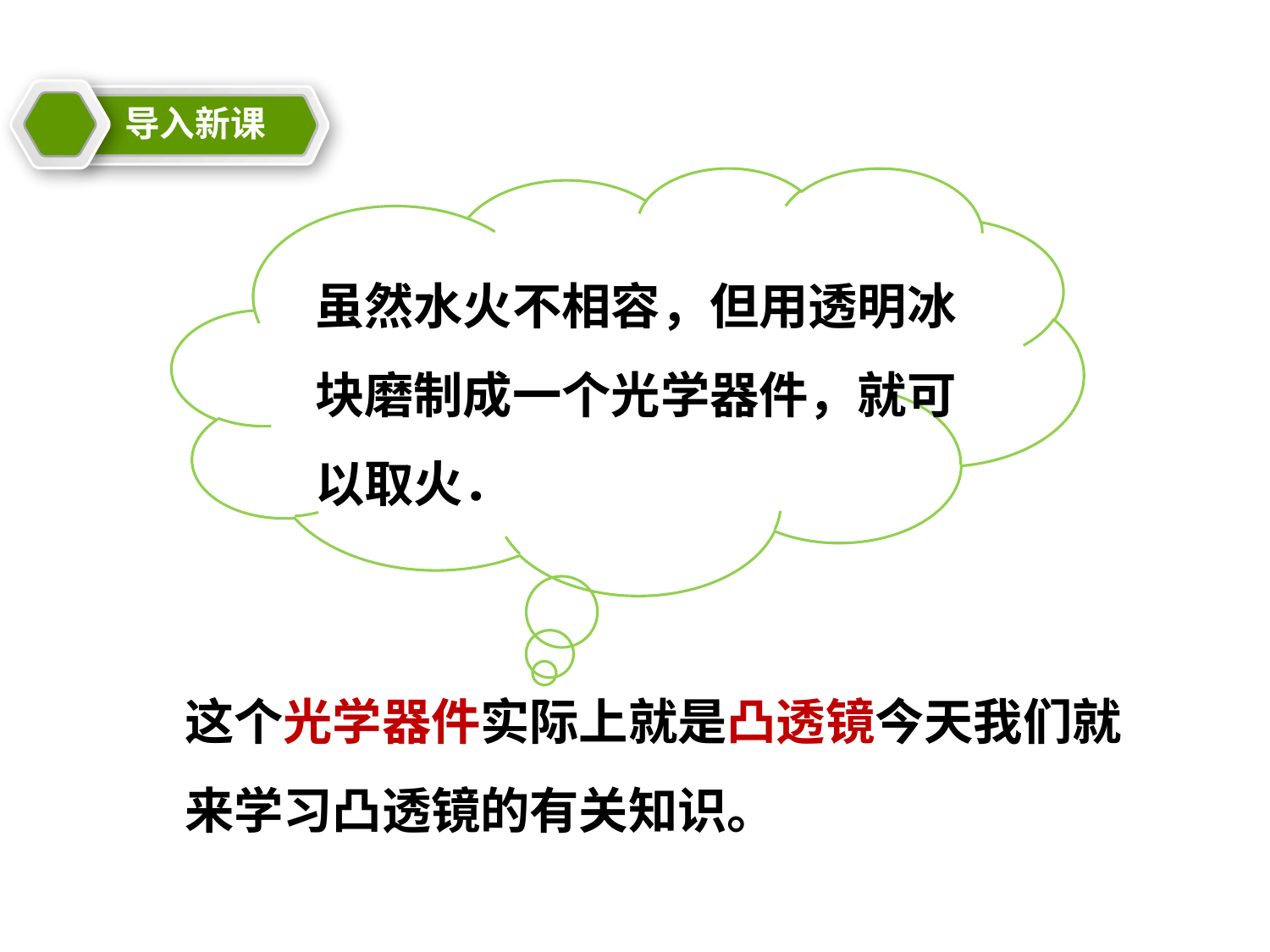

导入新课

虽然水火不相容，但用透明冰块磨制成一个光学器件，就可以取火．
这个光学器件实际上就是凸透镜今天我们就来学习凸透镜的有关知识。